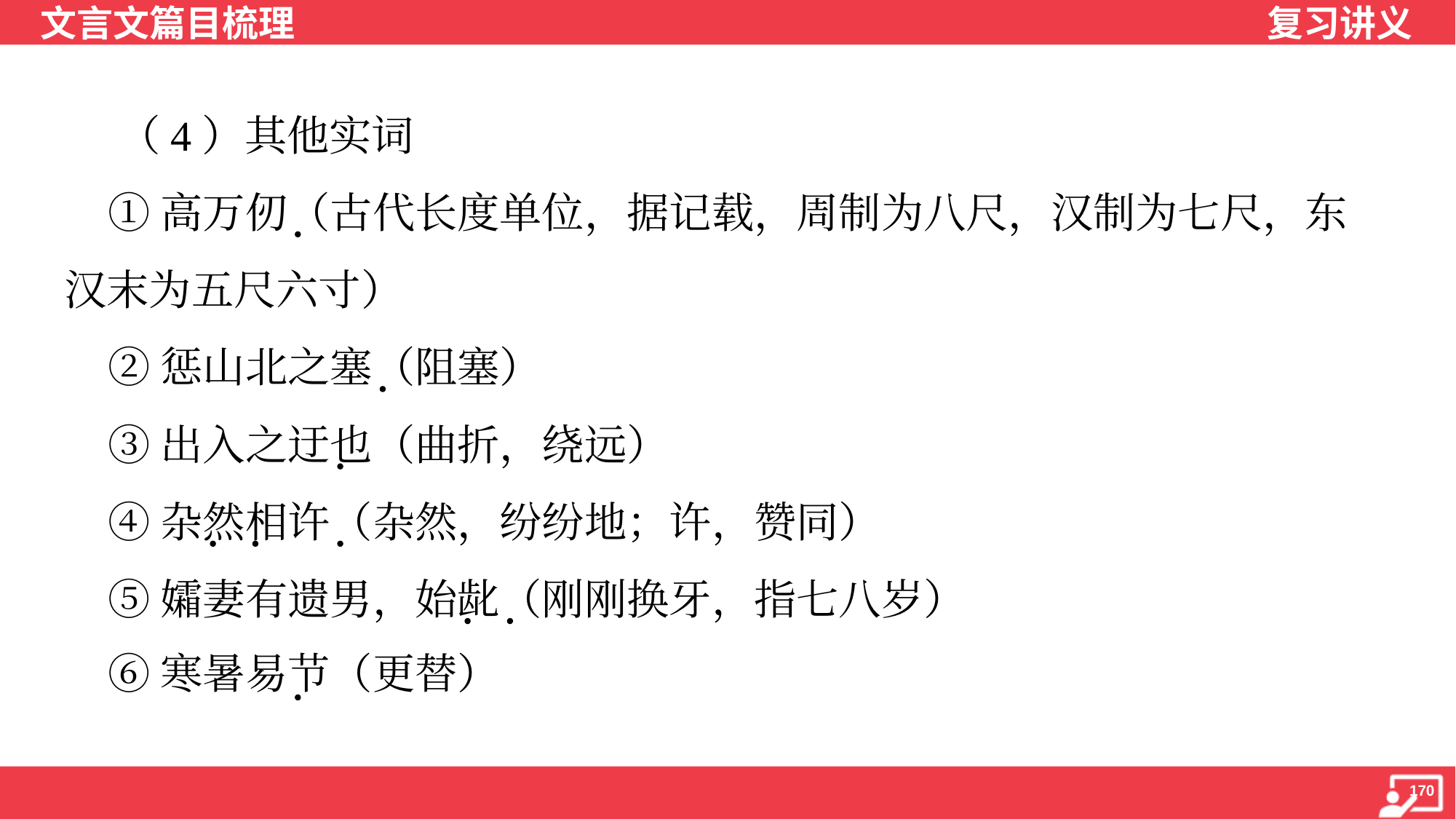

（4）其他实词
    ①高万仞（古代长度单位，据记载，周制为八尺，汉制为七尺，东
汉末为五尺六寸）
    ②惩山北之塞（阻塞）
    ③出入之迂也（曲折，绕远）
    ④杂然相许（杂然，纷纷地；许，赞同）
    ⑤孀妻有遗男，始龀（刚刚换牙，指七八岁）
    ⑥寒暑易节（更替）